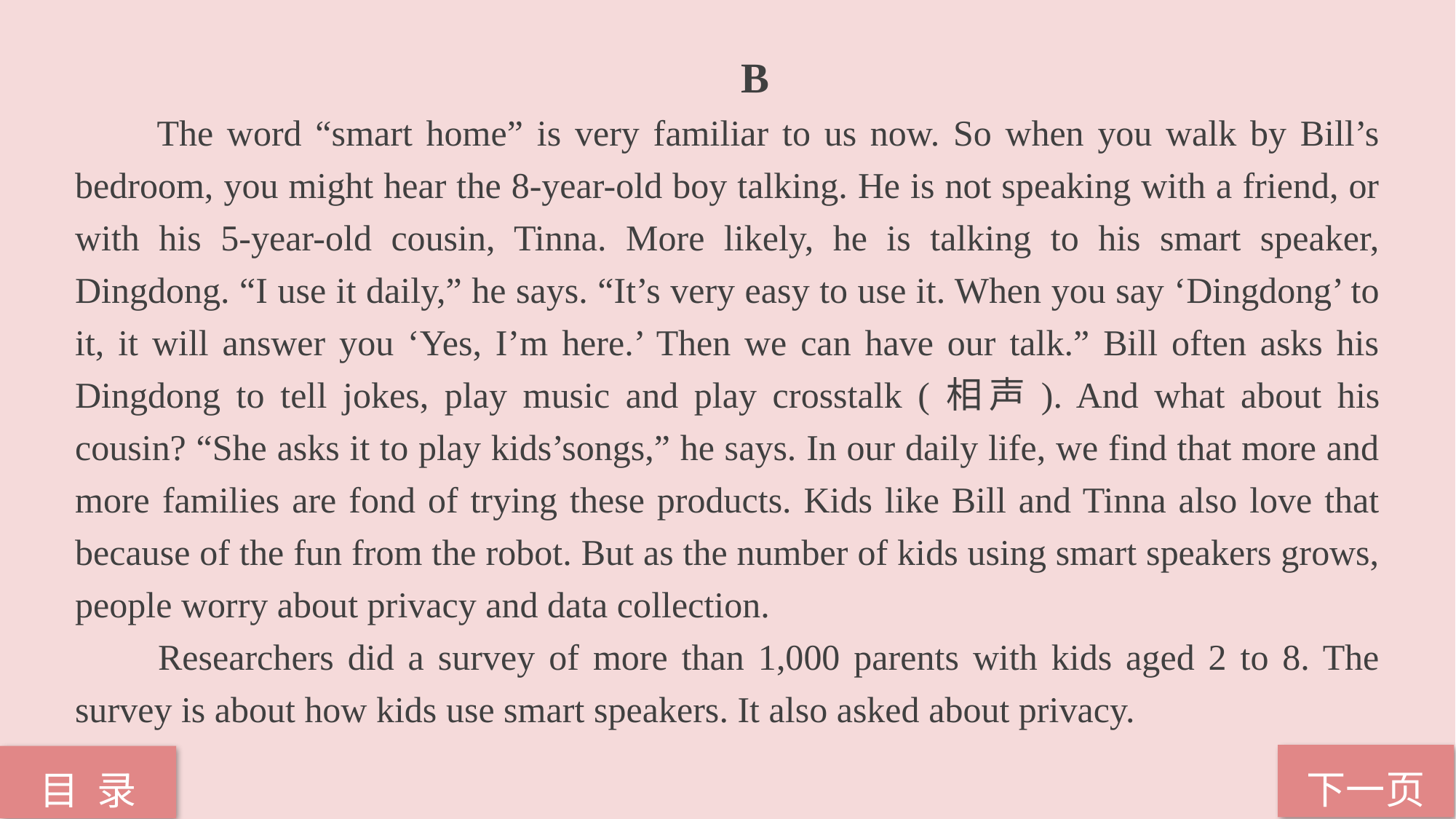

B
      The word “smart home” is very familiar to us now. So when you walk by Bill’s bedroom, you might hear the 8-year-old boy talking. He is not speaking with a friend, or with his 5-year-old cousin, Tinna. More likely, he is talking to his smart speaker, Dingdong. “I use it daily,” he says. “It’s very easy to use it. When you say ‘Dingdong’ to it, it will answer you ‘Yes, I’m here.’ Then we can have our talk.” Bill often asks his Dingdong to tell jokes, play music and play crosstalk (相声). And what about his cousin? “She asks it to play kids’songs,” he says. In our daily life, we find that more and more families are fond of trying these products. Kids like Bill and Tinna also love that because of the fun from the robot. But as the number of kids using smart speakers grows, people worry about privacy and data collection.
      Researchers did a survey of more than 1,000 parents with kids aged 2 to 8. The survey is about how kids use smart speakers. It also asked about privacy.